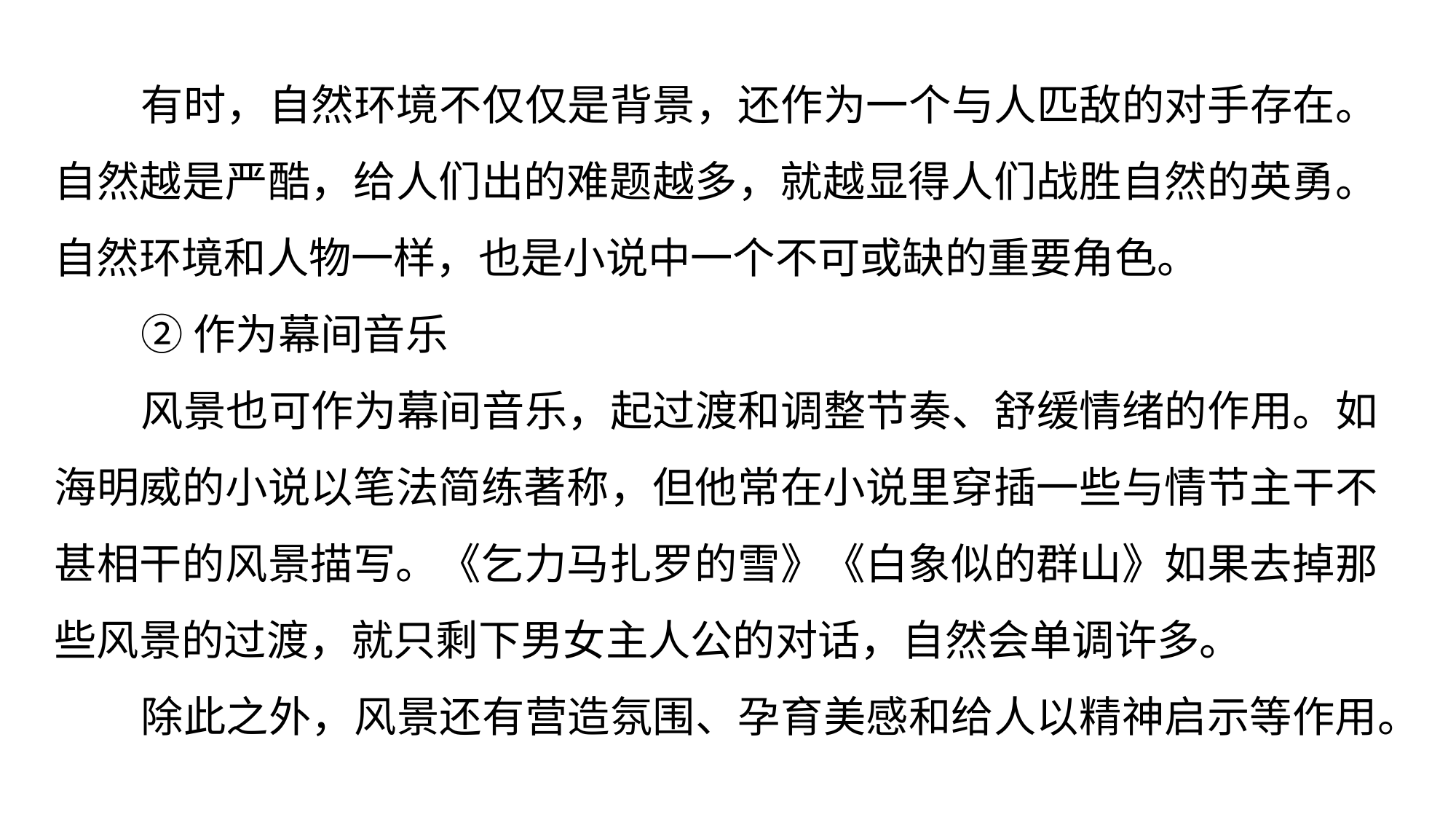

有时，自然环境不仅仅是背景，还作为一个与人匹敌的对手存在。自然越是严酷，给人们出的难题越多，就越显得人们战胜自然的英勇。自然环境和人物一样，也是小说中一个不可或缺的重要角色。
②作为幕间音乐
风景也可作为幕间音乐，起过渡和调整节奏、舒缓情绪的作用。如海明威的小说以笔法简练著称，但他常在小说里穿插一些与情节主干不甚相干的风景描写。《乞力马扎罗的雪》《白象似的群山》如果去掉那些风景的过渡，就只剩下男女主人公的对话，自然会单调许多。
除此之外，风景还有营造氛围、孕育美感和给人以精神启示等作用。